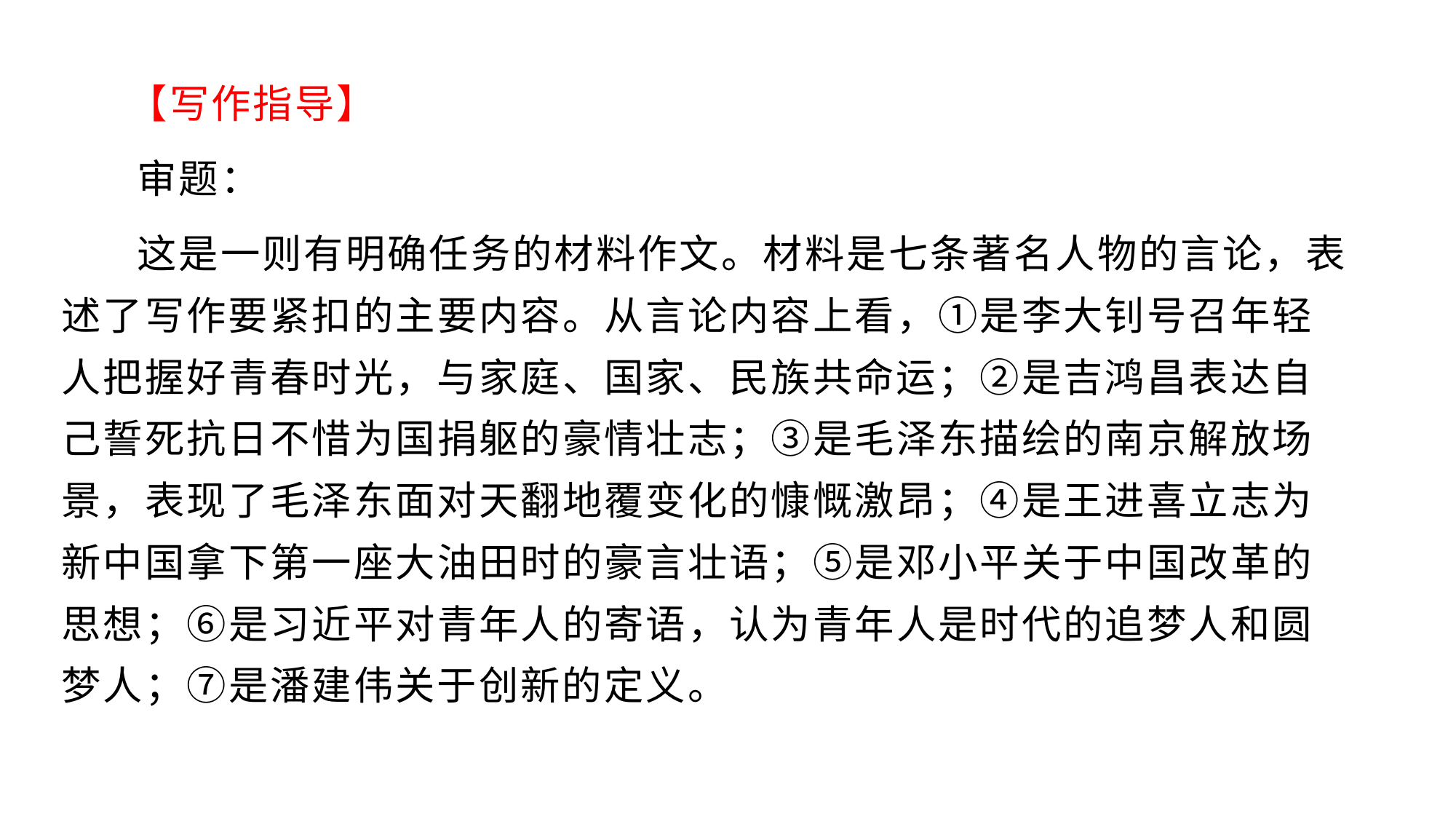

【写作指导】
      审题：
      这是一则有明确任务的材料作文。材料是七条著名人物的言论，表述了写作要紧扣的主要内容。从言论内容上看，①是李大钊号召年轻人把握好青春时光，与家庭、国家、民族共命运；②是吉鸿昌表达自己誓死抗日不惜为国捐躯的豪情壮志；③是毛泽东描绘的南京解放场景，表现了毛泽东面对天翻地覆变化的慷慨激昂；④是王进喜立志为新中国拿下第一座大油田时的豪言壮语；⑤是邓小平关于中国改革的思想；⑥是习近平对青年人的寄语，认为青年人是时代的追梦人和圆梦人；⑦是潘建伟关于创新的定义。